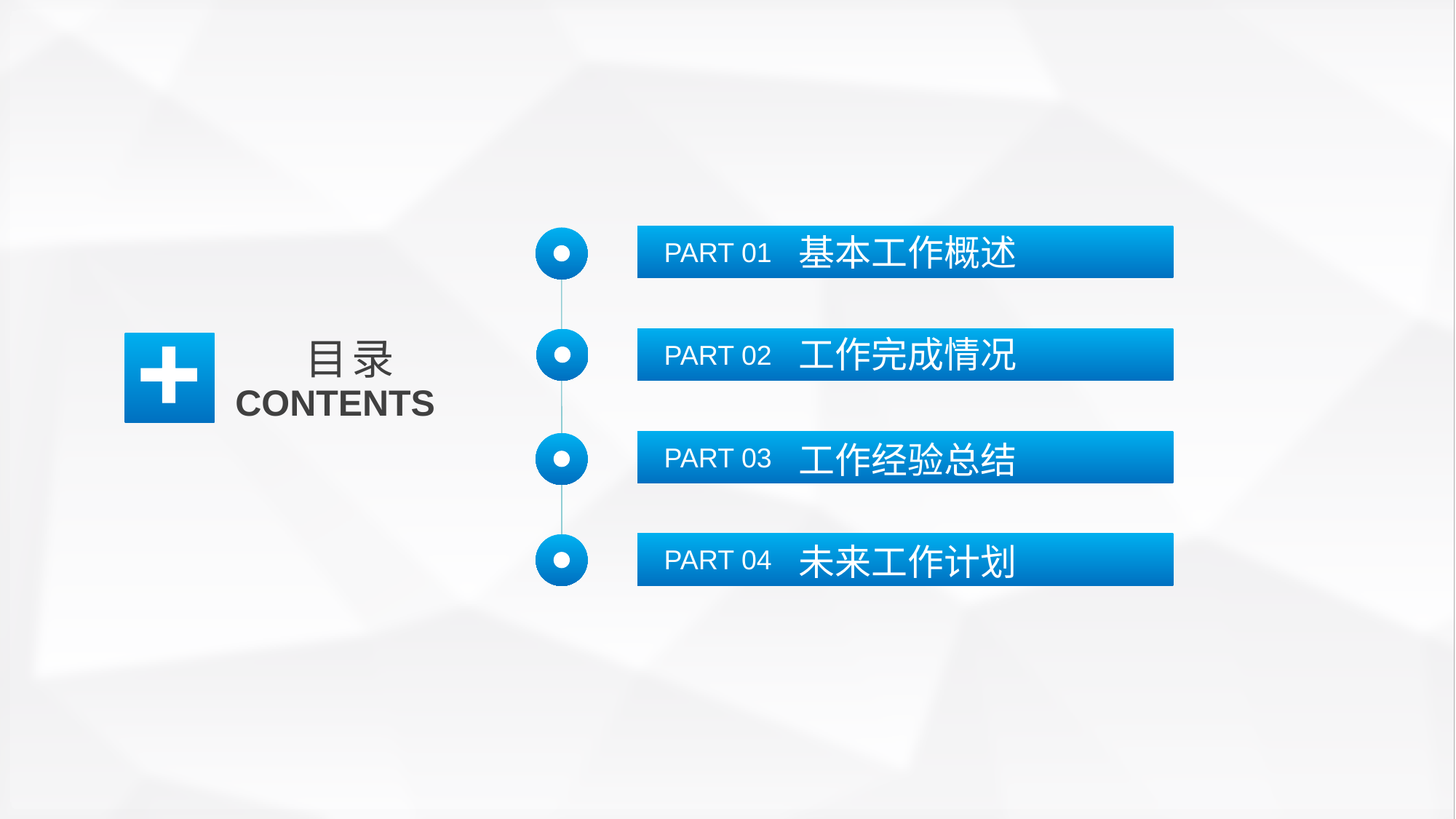

基本工作概述

PART 01

目录

CONTENTS
工作完成情况

PART 02

工作经验总结
PART 03

未来工作计划

PART 04